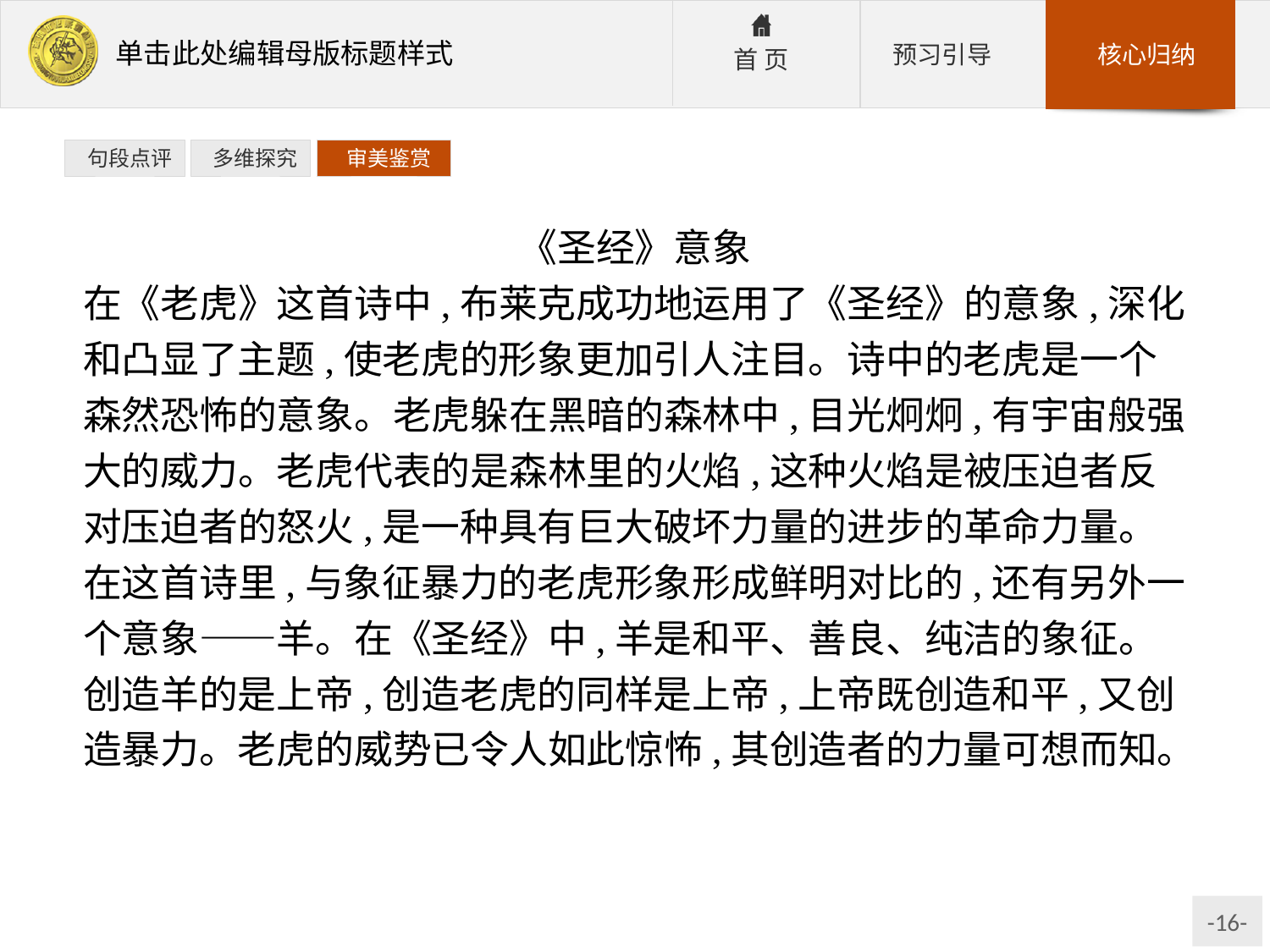

句段点评
 多维探究
 审美鉴赏
《圣经》意象
在《老虎》这首诗中,布莱克成功地运用了《圣经》的意象,深化和凸显了主题,使老虎的形象更加引人注目。诗中的老虎是一个森然恐怖的意象。老虎躲在黑暗的森林中,目光炯炯,有宇宙般强大的威力。老虎代表的是森林里的火焰,这种火焰是被压迫者反对压迫者的怒火,是一种具有巨大破坏力量的进步的革命力量。在这首诗里,与象征暴力的老虎形象形成鲜明对比的,还有另外一个意象——羊。在《圣经》中,羊是和平、善良、纯洁的象征。创造羊的是上帝,创造老虎的同样是上帝,上帝既创造和平,又创造暴力。老虎的威势已令人如此惊怖,其创造者的力量可想而知。